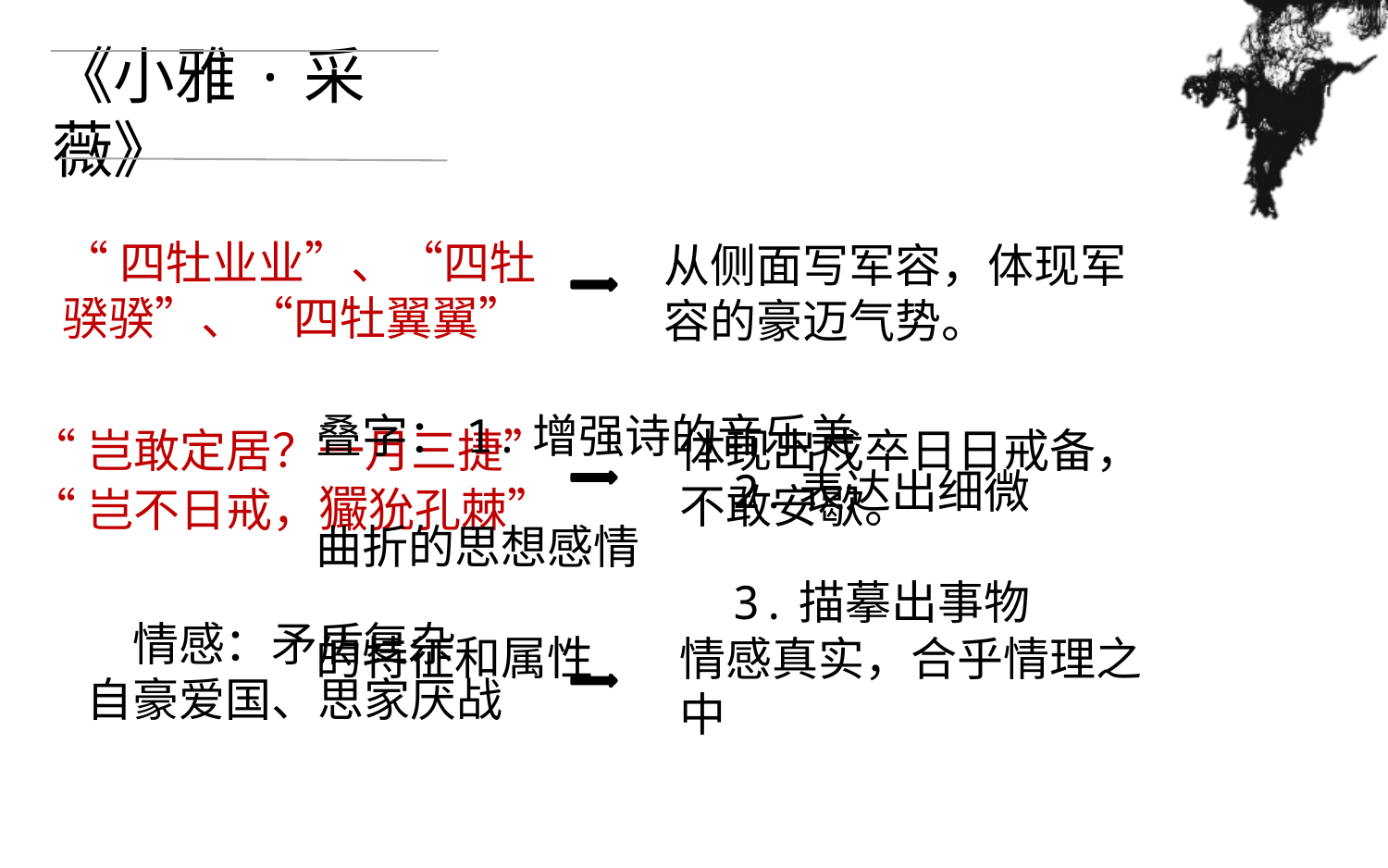

《小雅·采薇》
“四牡业业”、“四牡骙骙”、“四牡翼翼”
从侧面写军容，体现军容的豪迈气势。

叠字：1.增强诗的音乐美
               2.表达出细微曲折的思想感情
               3.描摹出事物的特征和属性
“岂敢定居？一月三捷”
“岂不日戒，玁狁孔棘”
体现出戍卒日日戒备，不敢安歇。

情感：矛盾复杂
自豪爱国、思家厌战
情感真实，合乎情理之中